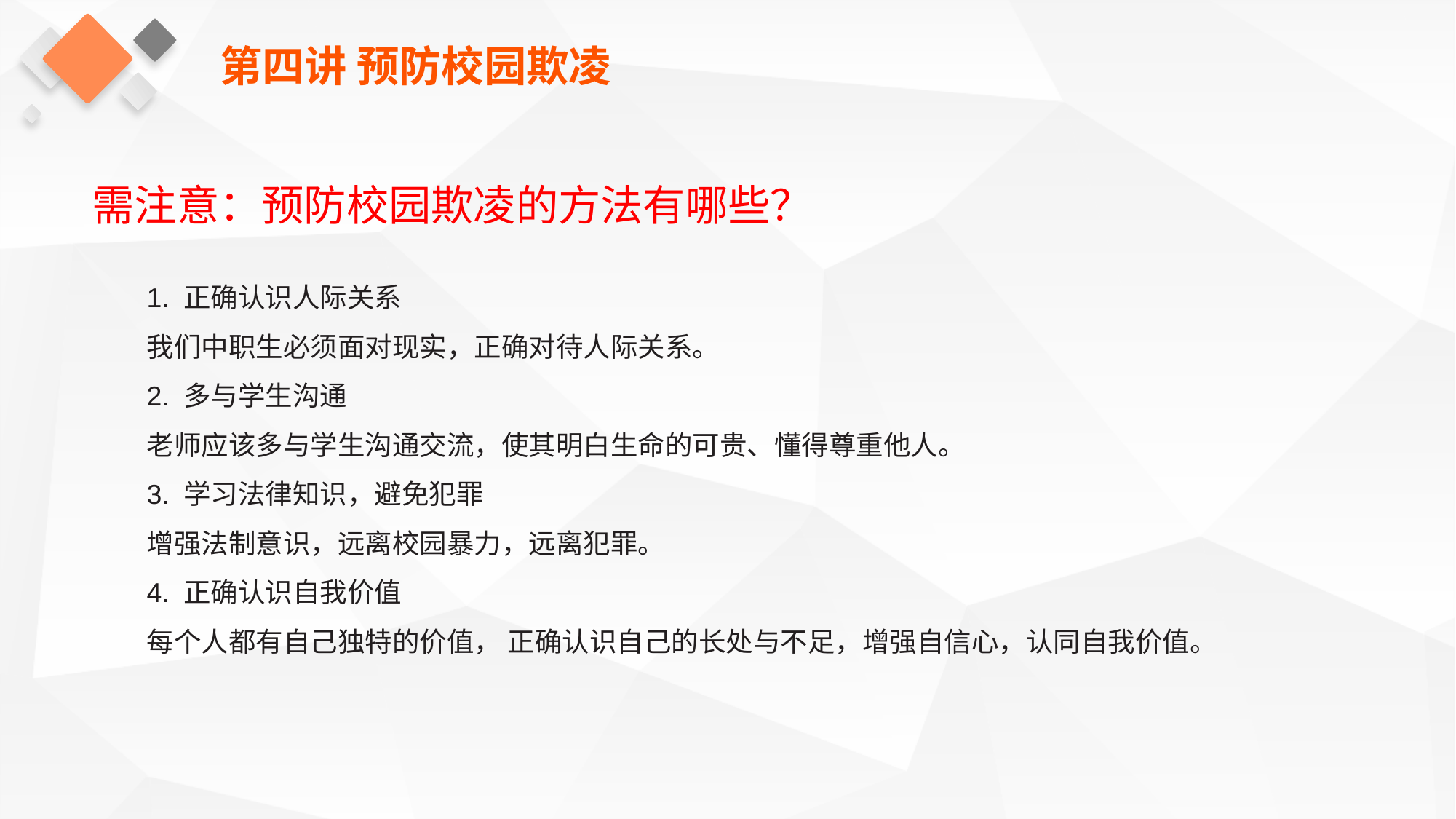

第四讲 预防校园欺凌
需注意：预防校园欺凌的方法有哪些？
1. 正确认识人际关系
我们中职生必须面对现实，正确对待人际关系。
2. 多与学生沟通
老师应该多与学生沟通交流，使其明白生命的可贵、懂得尊重他人。
3. 学习法律知识，避免犯罪
增强法制意识，远离校园暴力，远离犯罪。
4. 正确认识自我价值
每个人都有自己独特的价值， 正确认识自己的长处与不足，增强自信心，认同自我价值。